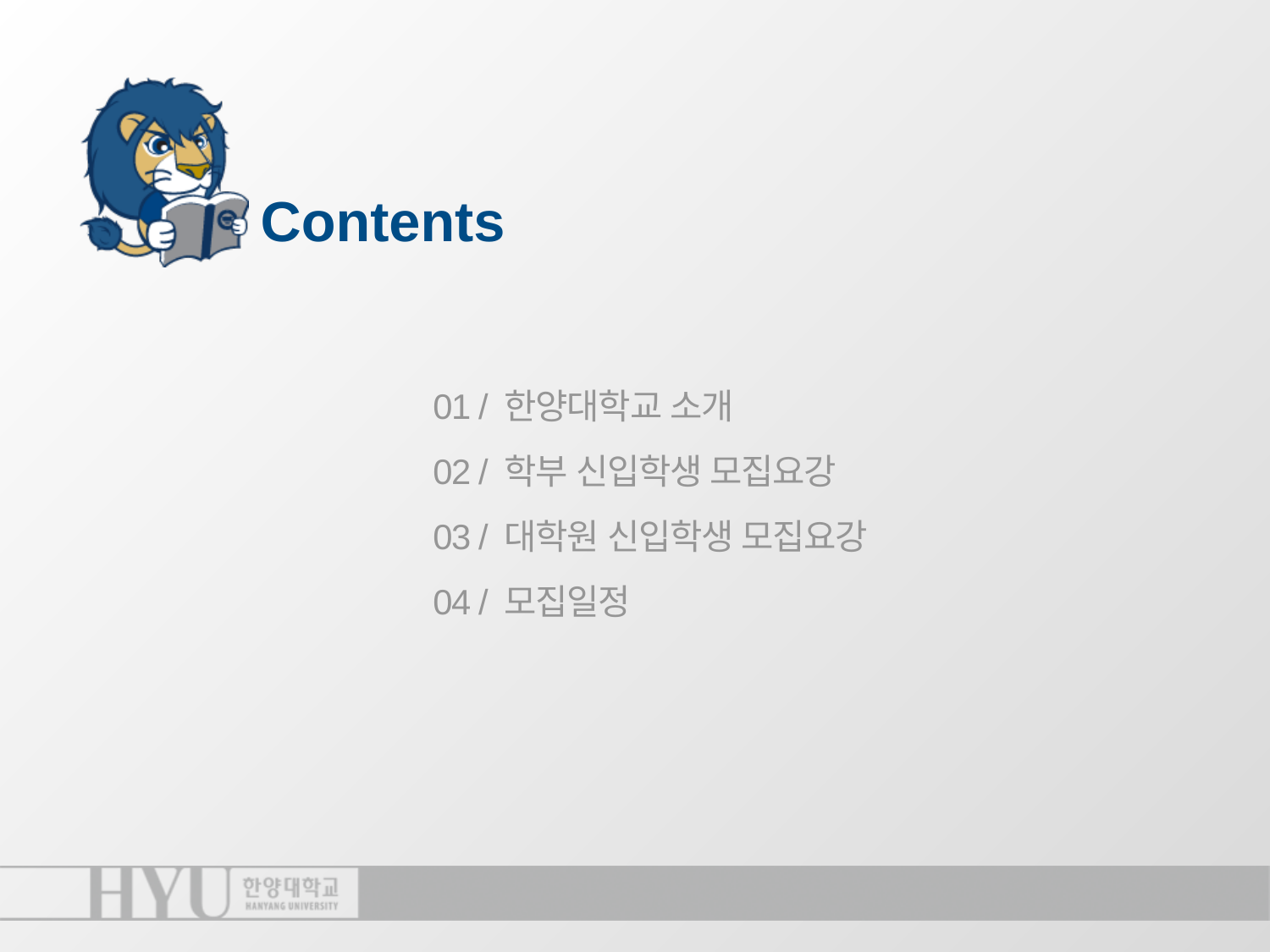

Contents
01 / 한양대학교 소개
02 / 학부 신입학생 모집요강
03 / 대학원 신입학생 모집요강
04 / 모집일정